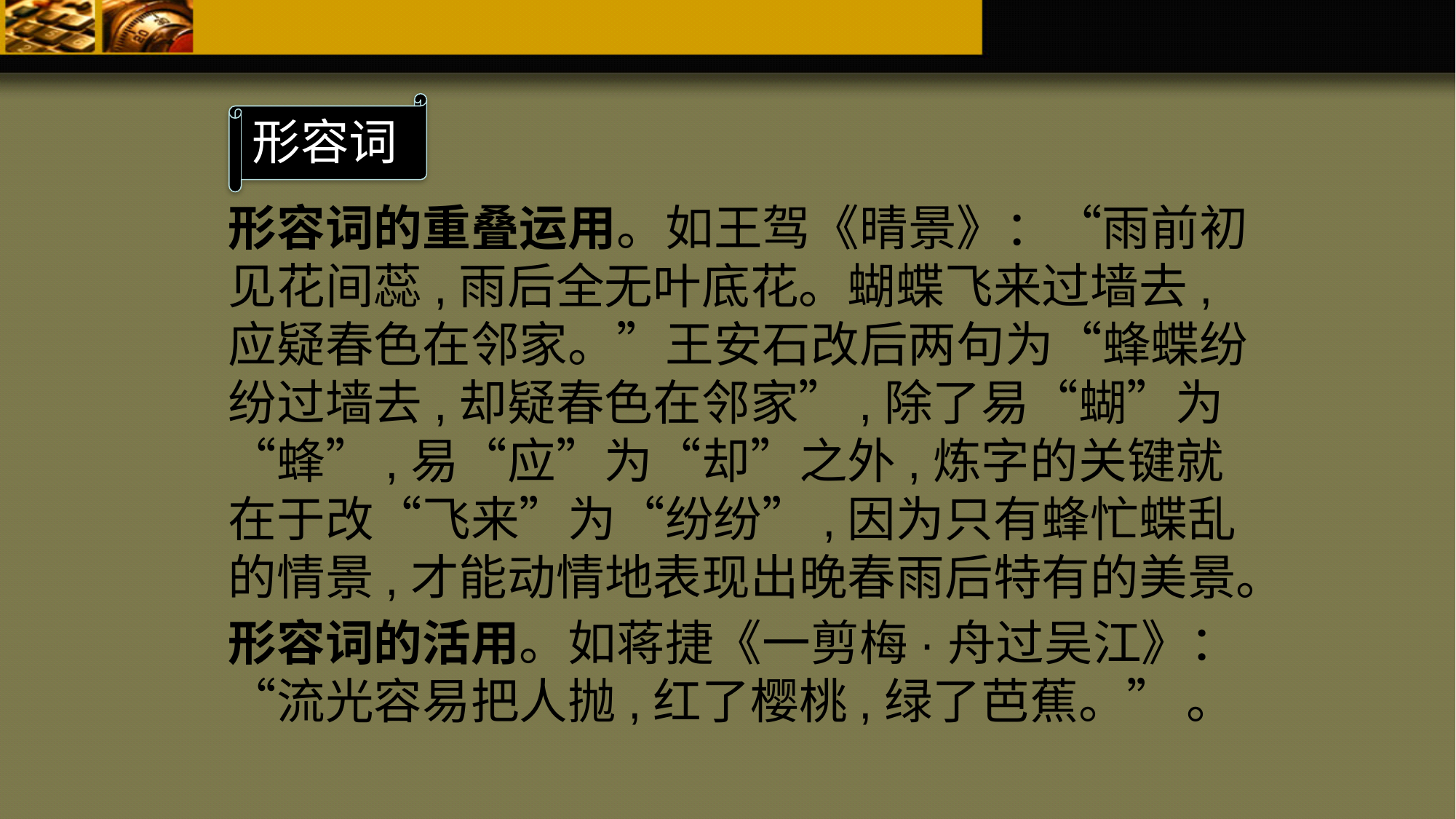

形容词
形容词的重叠运用。如王驾《晴景》：“雨前初见花间蕊,雨后全无叶底花。蝴蝶飞来过墙去,应疑春色在邻家。”王安石改后两句为“蜂蝶纷纷过墙去,却疑春色在邻家”,除了易“蝴”为“蜂”,易“应”为“却”之外,炼字的关键就在于改“飞来”为“纷纷”,因为只有蜂忙蝶乱的情景,才能动情地表现出晚春雨后特有的美景。
形容词的活用。如蒋捷《一剪梅·舟过吴江》：“流光容易把人抛,红了樱桃,绿了芭蕉。” 。